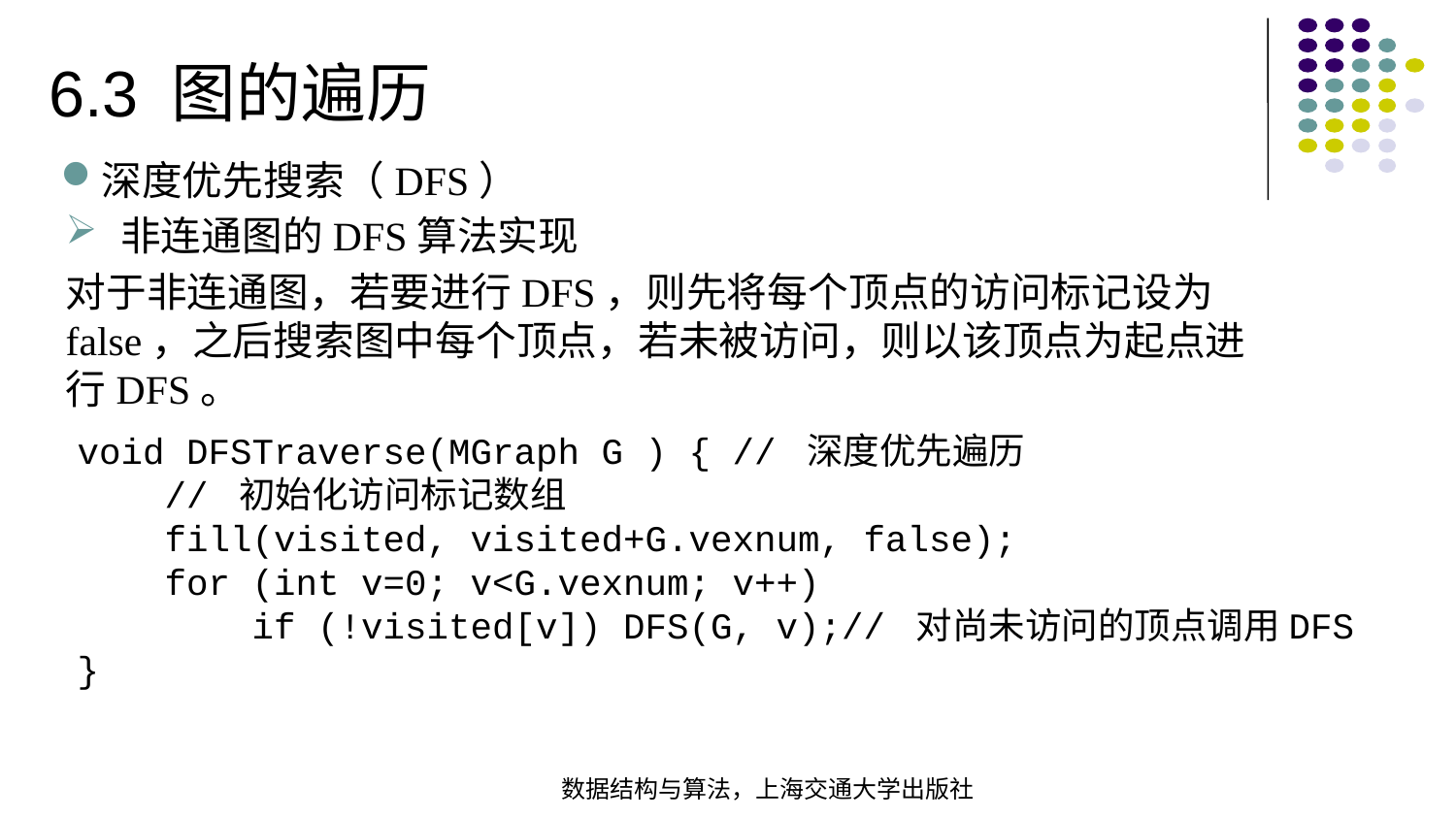

6.3 图的遍历
深度优先搜索（DFS）
非连通图的DFS算法实现
对于非连通图，若要进行DFS，则先将每个顶点的访问标记设为false，之后搜索图中每个顶点，若未被访问，则以该顶点为起点进行DFS。
void DFSTraverse(MGraph G ) { // 深度优先遍历    // 初始化访问标记数组
    fill(visited, visited+G.vexnum, false);    for (int v=0; v<G.vexnum; v++)         if (!visited[v]) DFS(G, v);// 对尚未访问的顶点调用DFS}